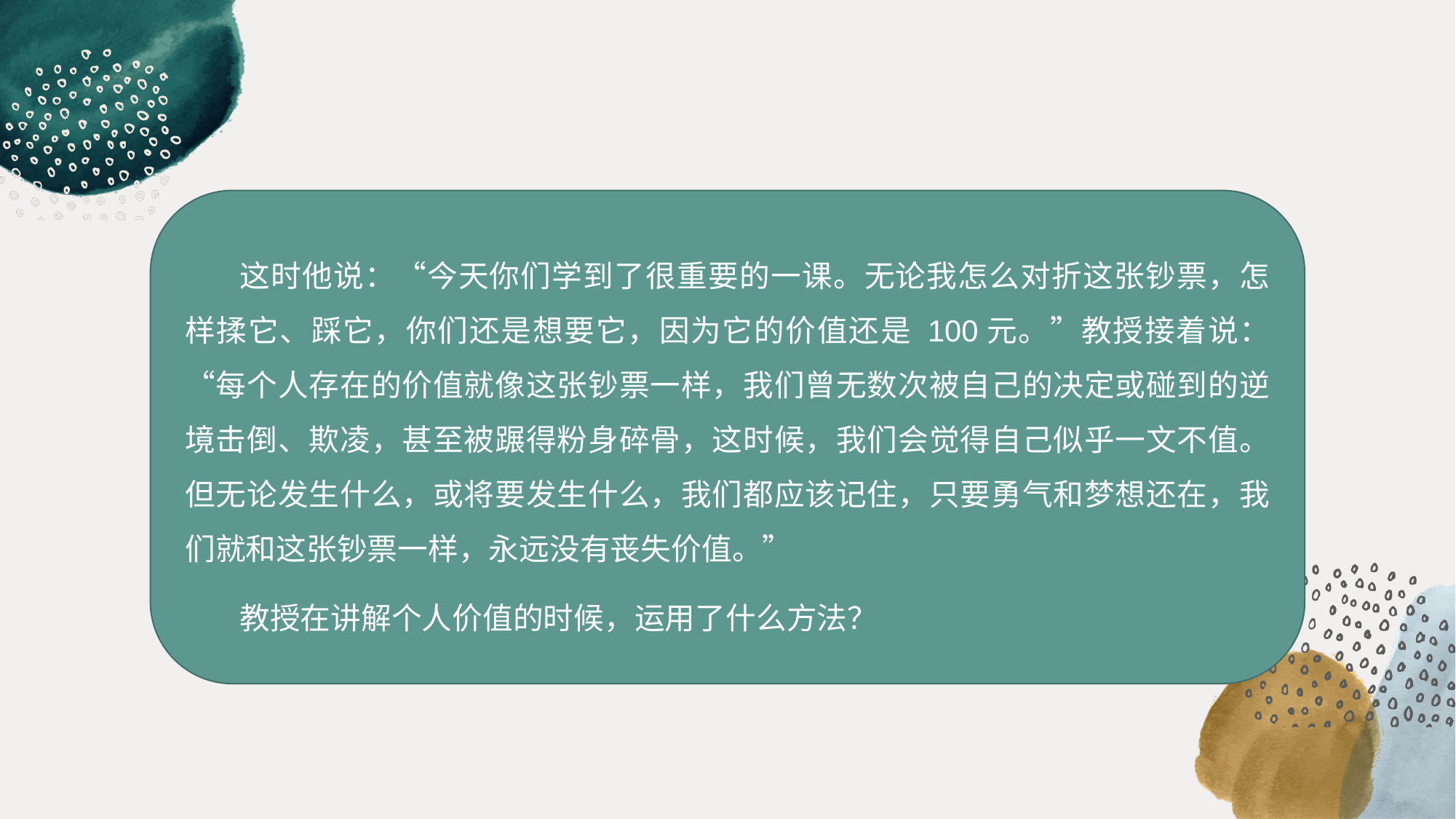

这时他说：“今天你们学到了很重要的一课。无论我怎么对折这张钞票，怎样揉它、踩它，你们还是想要它，因为它的价值还是 100元。”教授接着说：“每个人存在的价值就像这张钞票一样，我们曾无数次被自己的决定或碰到的逆境击倒、欺凌，甚至被蹍得粉身碎骨，这时候，我们会觉得自己似乎一文不值。但无论发生什么，或将要发生什么，我们都应该记住，只要勇气和梦想还在，我们就和这张钞票一样，永远没有丧失价值。”
教授在讲解个人价值的时候，运用了什么方法？